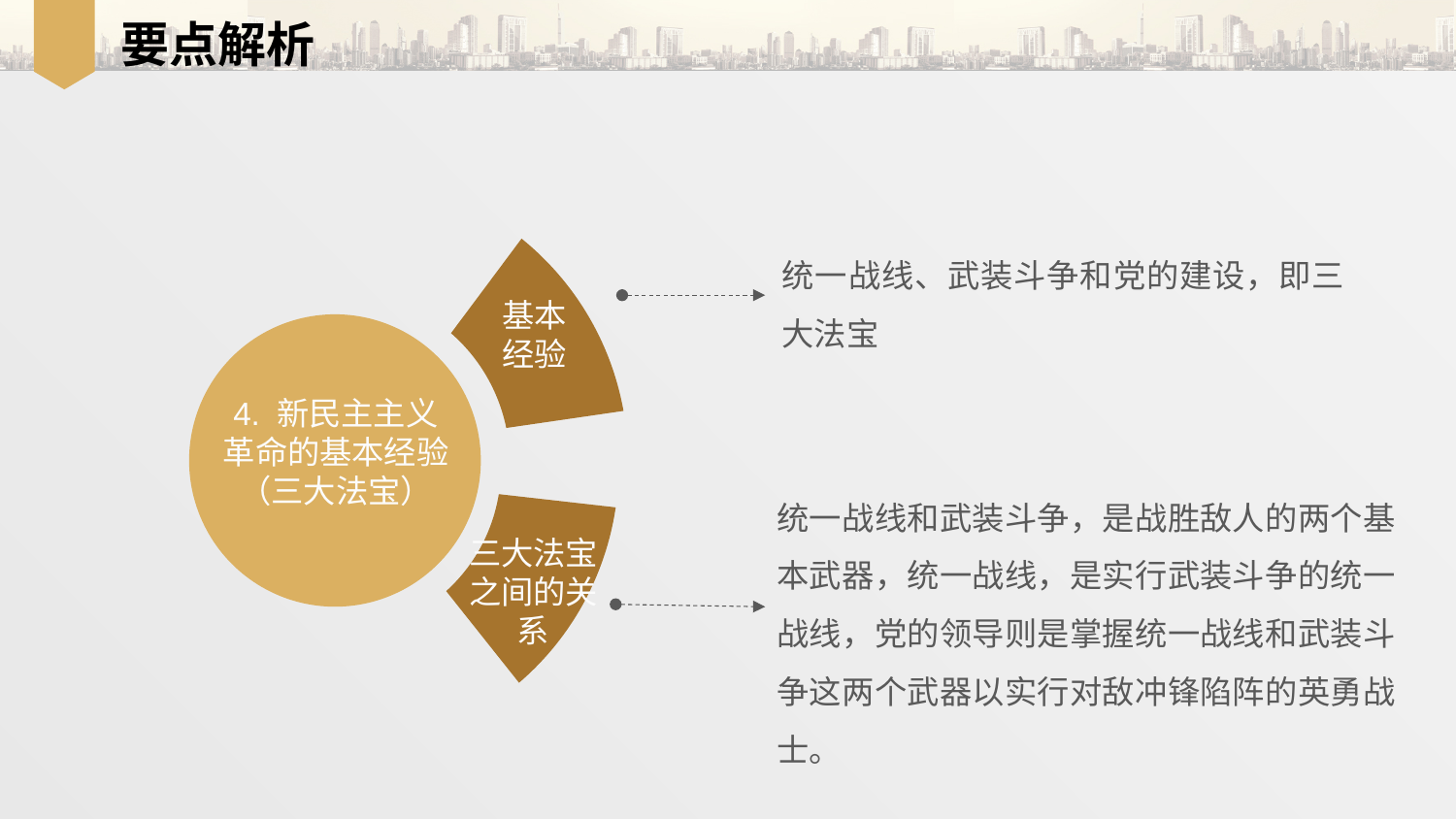

要点解析
统一战线、武装斗争和党的建设，即三大法宝

基本经验

4. 新民主主义
革命的基本经验
（三大法宝）
统一战线和武装斗争，是战胜敌人的两个基本武器，统一战线，是实行武装斗争的统一战线，党的领导则是掌握统一战线和武装斗争这两个武器以实行对敌冲锋陷阵的英勇战士。

三大法宝之间的关系